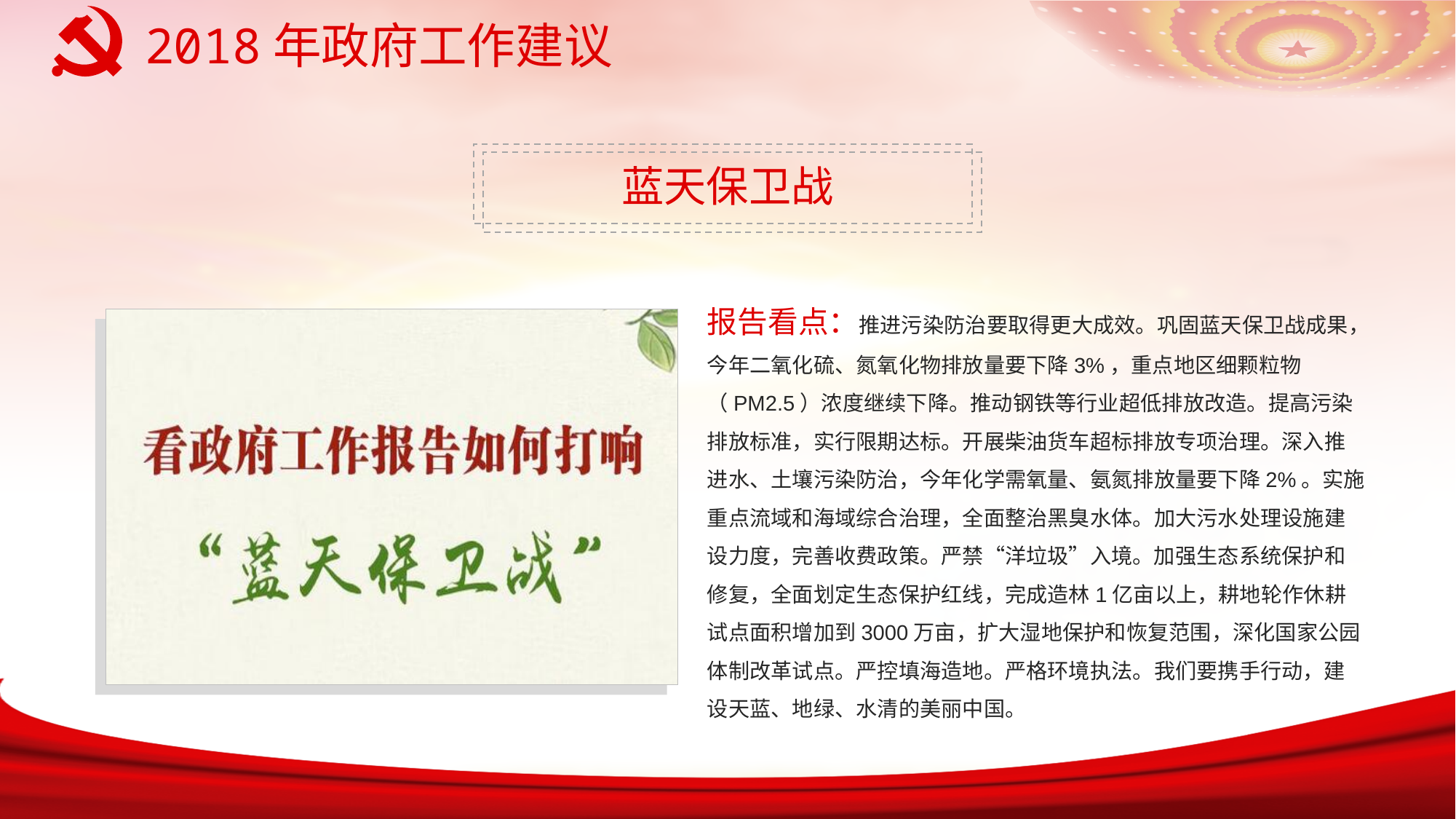

2018年政府工作建议

蓝天保卫战
报告看点：推进污染防治要取得更大成效。巩固蓝天保卫战成果，今年二氧化硫、氮氧化物排放量要下降3%，重点地区细颗粒物（PM2.5）浓度继续下降。推动钢铁等行业超低排放改造。提高污染排放标准，实行限期达标。开展柴油货车超标排放专项治理。深入推进水、土壤污染防治，今年化学需氧量、氨氮排放量要下降2%。实施重点流域和海域综合治理，全面整治黑臭水体。加大污水处理设施建设力度，完善收费政策。严禁“洋垃圾”入境。加强生态系统保护和修复，全面划定生态保护红线，完成造林1亿亩以上，耕地轮作休耕试点面积增加到3000万亩，扩大湿地保护和恢复范围，深化国家公园体制改革试点。严控填海造地。严格环境执法。我们要携手行动，建设天蓝、地绿、水清的美丽中国。